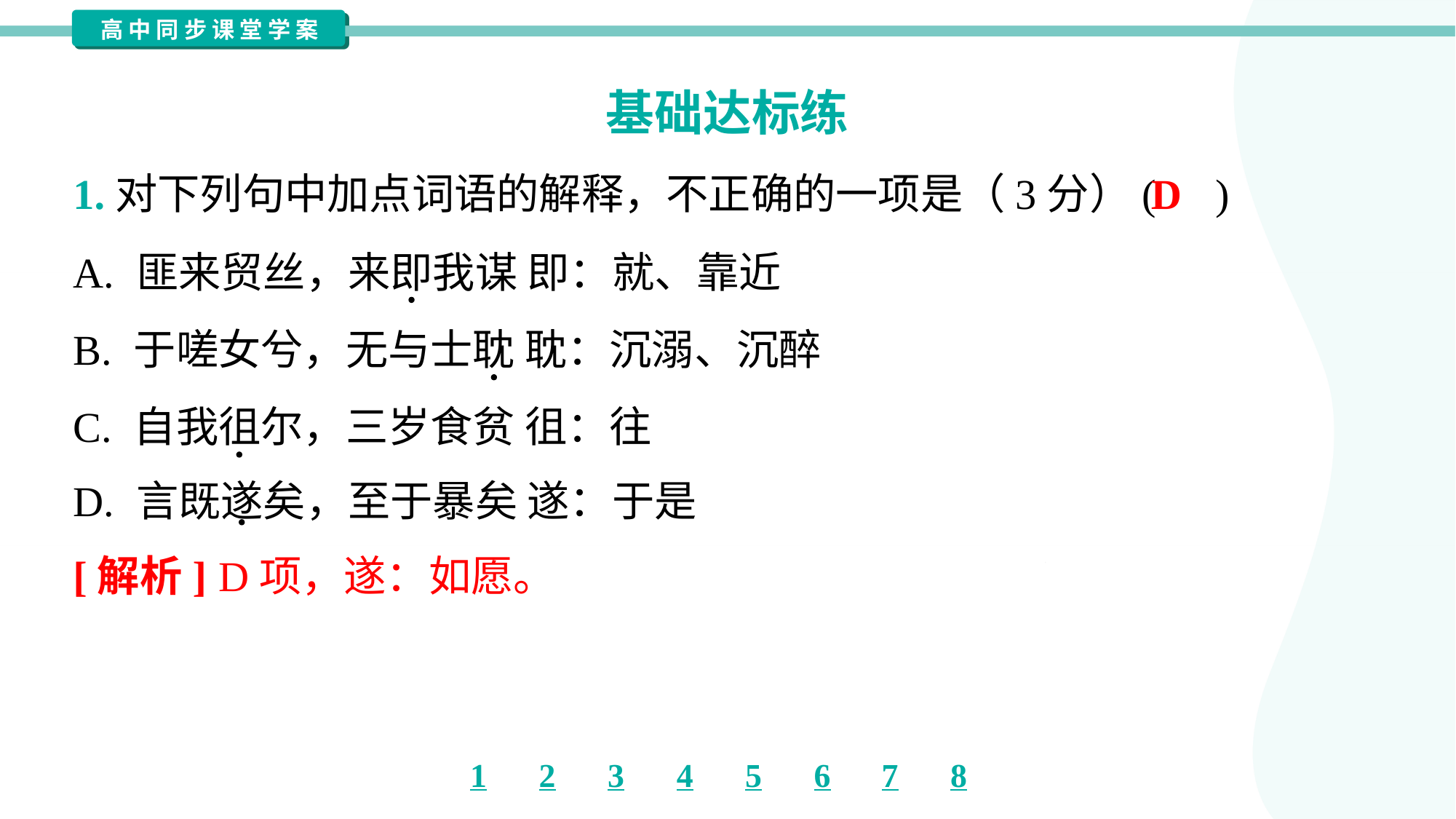

基础达标练
D
1.对下列句中加点词语的解释，不正确的一项是（3分）(     )
A. 匪来贸丝，来即我谋 即：就、靠近
B. 于嗟女兮，无与士耽 耽：沉溺、沉醉
C. 自我徂尔，三岁食贫 徂：往
D. 言既遂矣，至于暴矣 遂：于是

[解析] D项，遂：如愿。